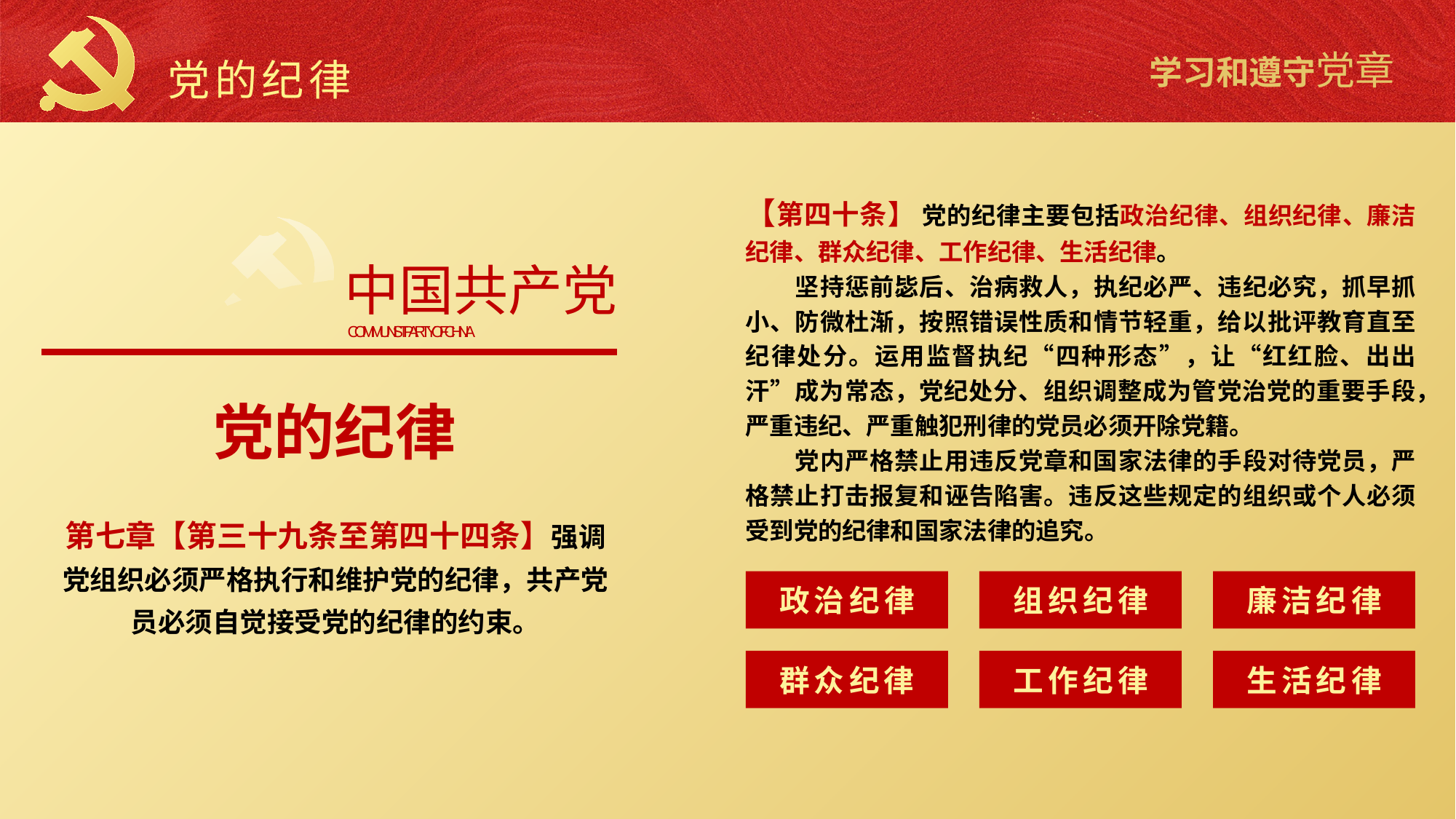

党的纪律
【第四十条】 党的纪律主要包括政治纪律、组织纪律、廉洁纪律、群众纪律、工作纪律、生活纪律。
　　坚持惩前毖后、治病救人，执纪必严、违纪必究，抓早抓小、防微杜渐，按照错误性质和情节轻重，给以批评教育直至纪律处分。运用监督执纪“四种形态”，让“红红脸、出出汗”成为常态，党纪处分、组织调整成为管党治党的重要手段，严重违纪、严重触犯刑律的党员必须开除党籍。
　　党内严格禁止用违反党章和国家法律的手段对待党员，严格禁止打击报复和诬告陷害。违反这些规定的组织或个人必须受到党的纪律和国家法律的追究。

中国共产党
COMMUNIST PARTY OF CHINA

党的纪律
第七章【第三十九条至第四十四条】强调党组织必须严格执行和维护党的纪律，共产党员必须自觉接受党的纪律的约束。
政治纪律
组织纪律
廉洁纪律
群众纪律
工作纪律
生活纪律